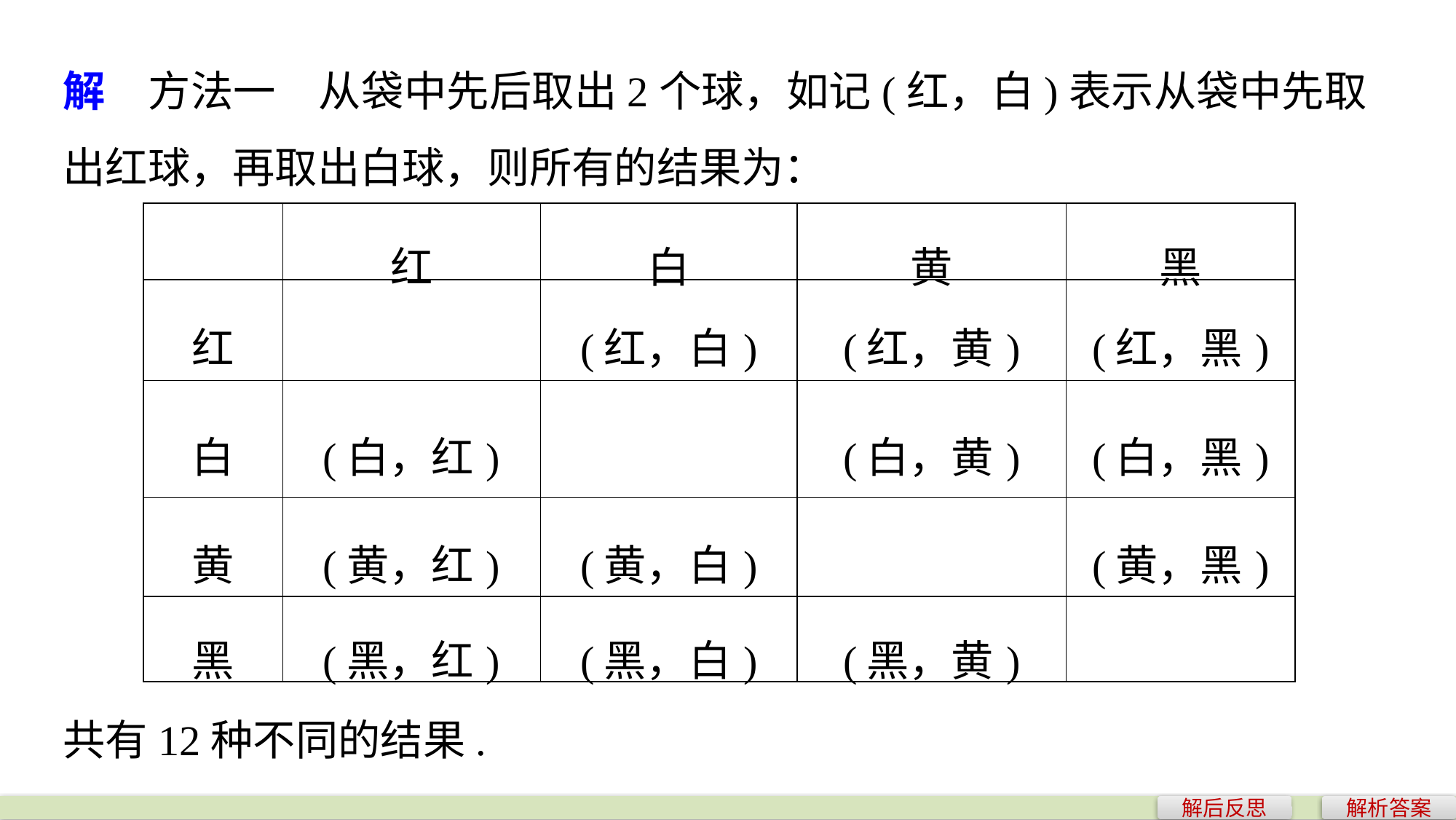

解　方法一　从袋中先后取出2个球，如记(红，白)表示从袋中先取出红球，再取出白球，则所有的结果为：
|  | 红 | 白 | 黄 | 黑 |
| --- | --- | --- | --- | --- |
| 红 |  | (红，白) | (红，黄) | (红，黑) |
| 白 | (白，红) |  | (白，黄) | (白，黑) |
| 黄 | (黄，红) | (黄，白) |  | (黄，黑) |
| 黑 | (黑，红) | (黑，白) | (黑，黄) |  |
共有12种不同的结果.
解后反思
解析答案